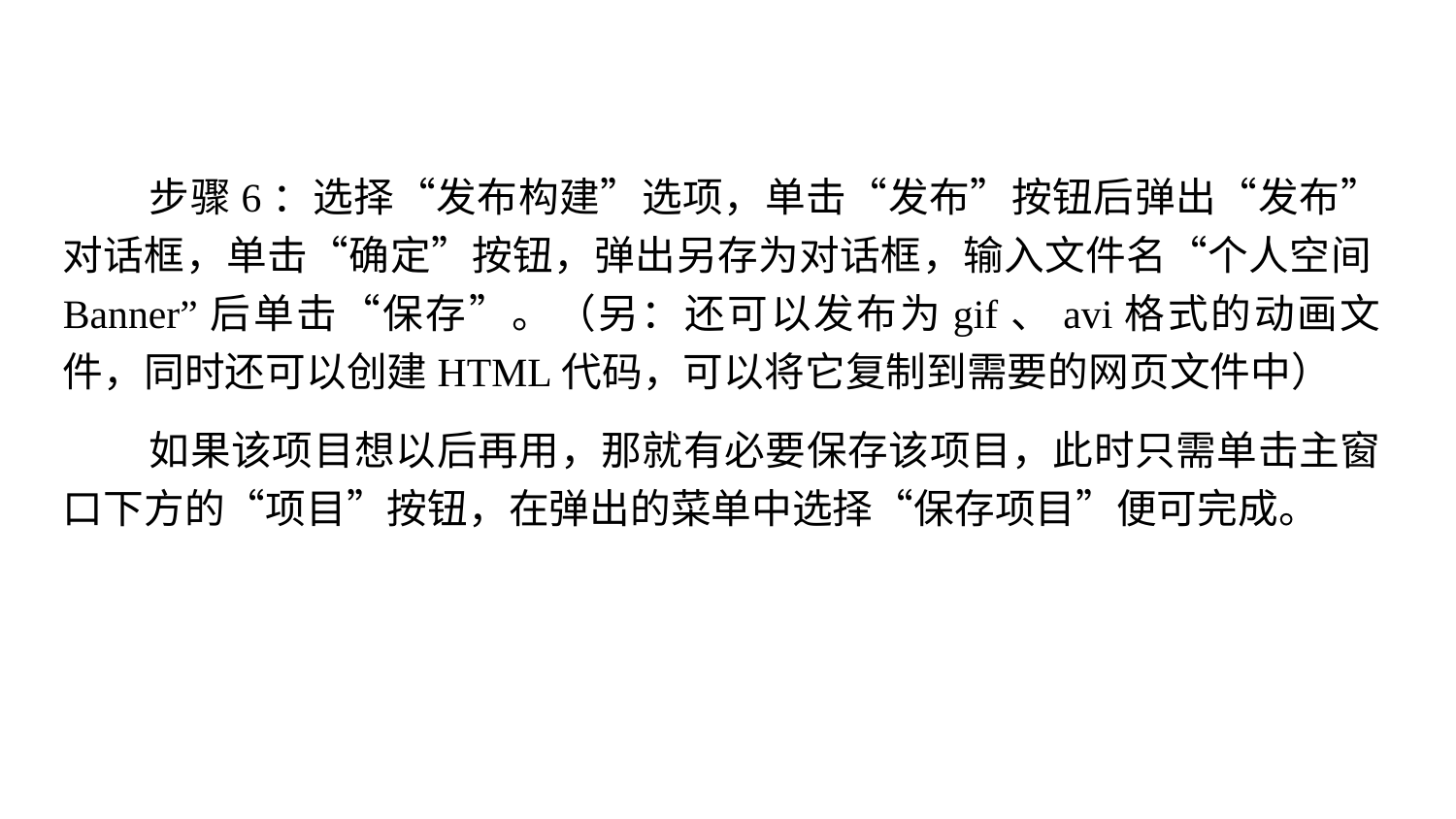

步骤6：选择“发布构建”选项，单击“发布”按钮后弹出“发布”对话框，单击“确定”按钮，弹出另存为对话框，输入文件名“个人空间Banner”后单击“保存”。（另：还可以发布为gif、avi格式的动画文件，同时还可以创建HTML代码，可以将它复制到需要的网页文件中）
如果该项目想以后再用，那就有必要保存该项目，此时只需单击主窗口下方的“项目”按钮，在弹出的菜单中选择“保存项目”便可完成。